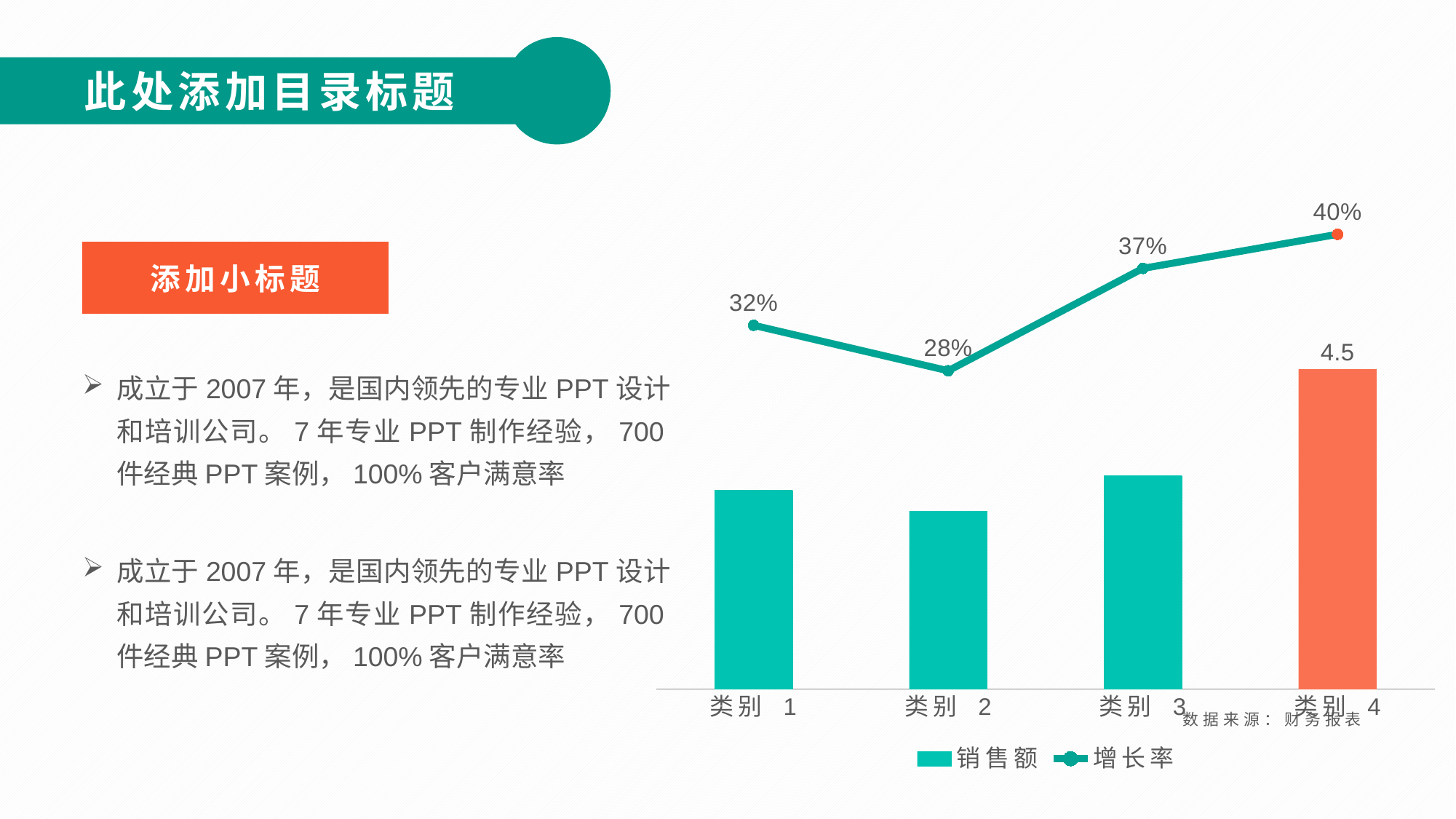

此处添加目录标题

### Chart

| Category | 销售额 |  |
|---|---|---|
| 类别 1 | 2.8 | 0.32 |
| 类别 2 | 2.5 | 0.28 |
| 类别 3 | 3.0 | 0.37 |
| 类别 4 | 4.5 | 0.4 |
添加小标题
成立于2007年，是国内领先的专业PPT设计和培训公司。7年专业PPT制作经验，700件经典PPT案例，100%客户满意率
成立于2007年，是国内领先的专业PPT设计和培训公司。7年专业PPT制作经验，700件经典PPT案例，100%客户满意率
数据来源：财务报表